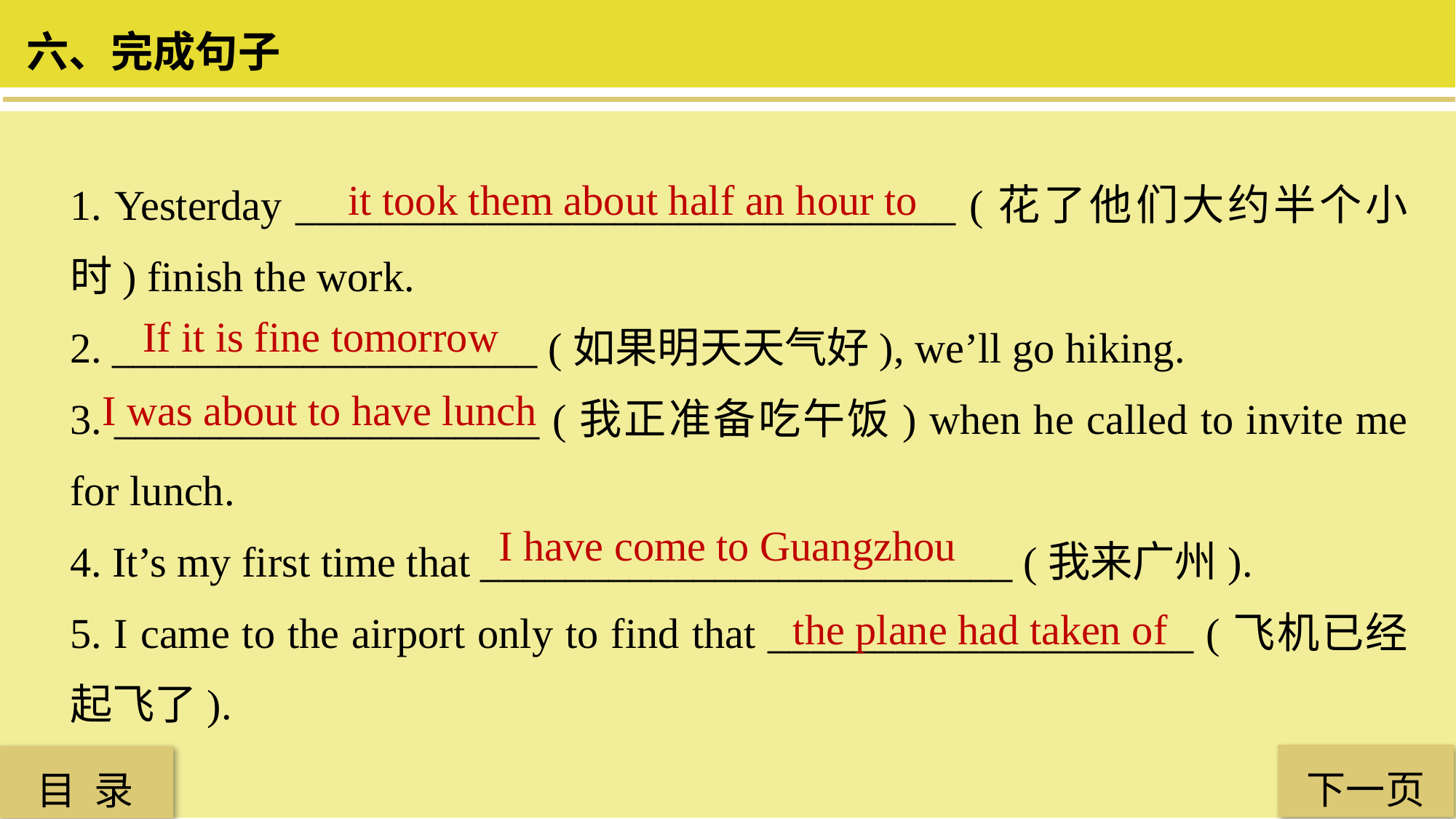

六、完成句子
1. Yesterday _______________________________ (花了他们大约半个小时) finish the work.
2. ____________________ (如果明天天气好), we’ll go hiking.
3. ____________________ (我正准备吃午饭) when he called to invite me for lunch.
4. It’s my first time that _________________________ (我来广州).
5. I came to the airport only to find that ____________________ (飞机已经起飞了).
it took them about half an hour to
If it is fine tomorrow
 I was about to have lunch
I have come to Guangzhou
the plane had taken of